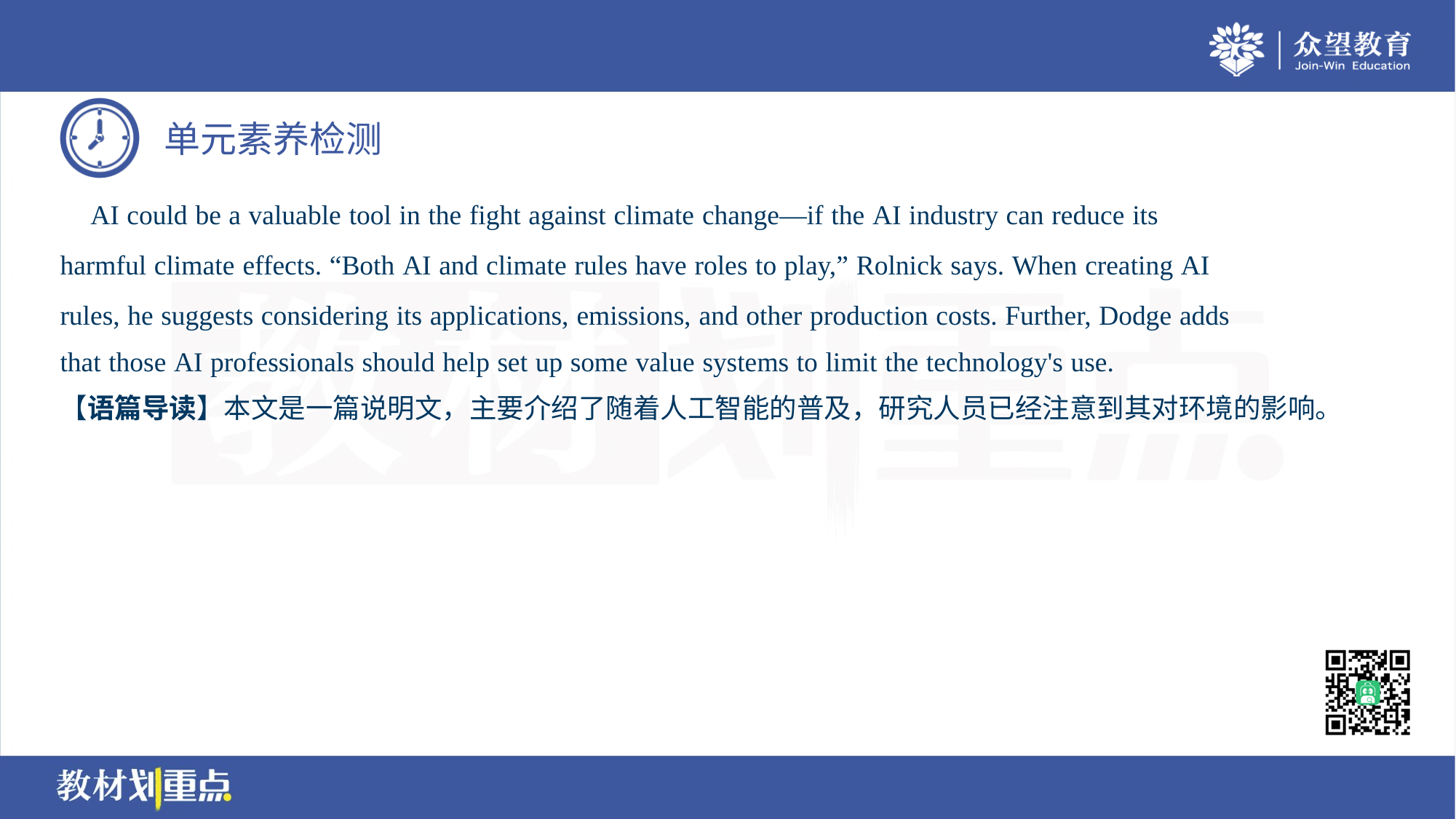

AI could be a valuable tool in the fight against climate change—if the AI industry can reduce its
harmful climate effects. “Both AI and climate rules have roles to play,” Rolnick says. When creating AI
rules, he suggests considering its applications, emissions, and other production costs. Further, Dodge adds
that those AI professionals should help set up some value systems to limit the technology's use.
【语篇导读】本文是一篇说明文，主要介绍了随着人工智能的普及，研究人员已经注意到其对环境的影响。